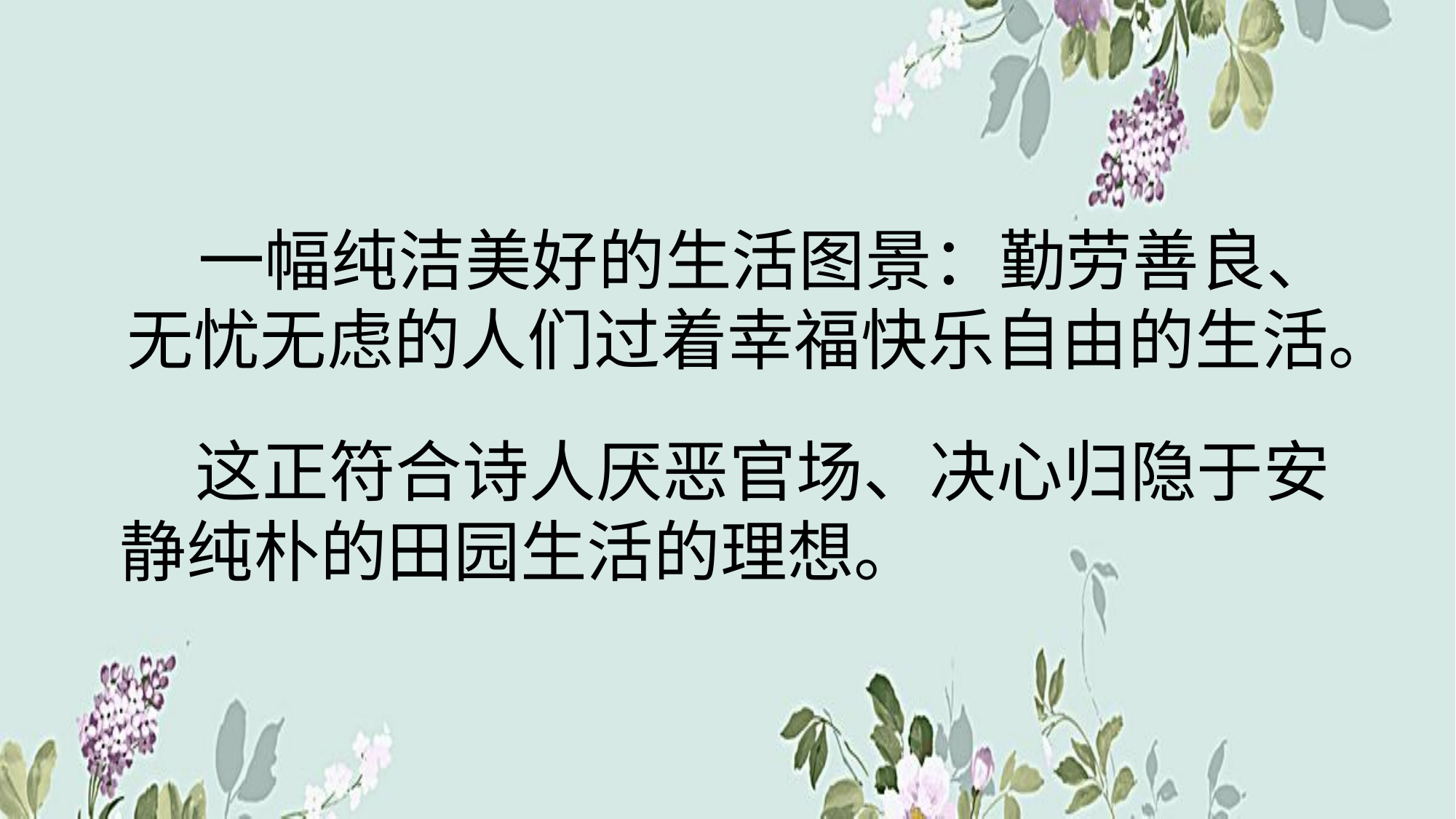

# 一幅纯洁美好的生活图景：勤劳善良、无忧无虑的人们过着幸福快乐自由的生活。
    这正符合诗人厌恶官场、决心归隐于安静纯朴的田园生活的理想。